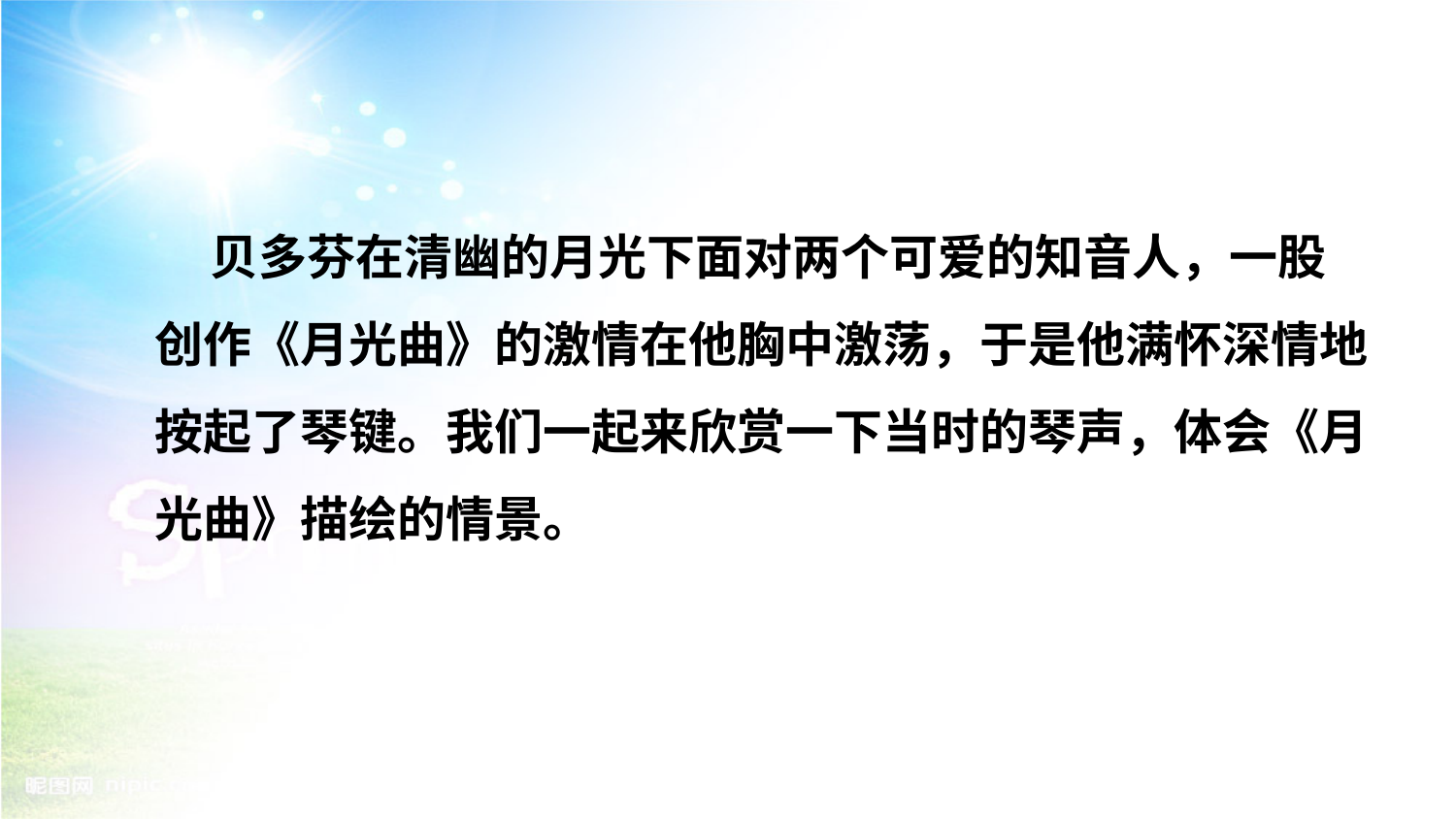

贝多芬在清幽的月光下面对两个可爱的知音人，一股创作《月光曲》的激情在他胸中激荡，于是他满怀深情地按起了琴键。我们一起来欣赏一下当时的琴声，体会《月光曲》描绘的情景。